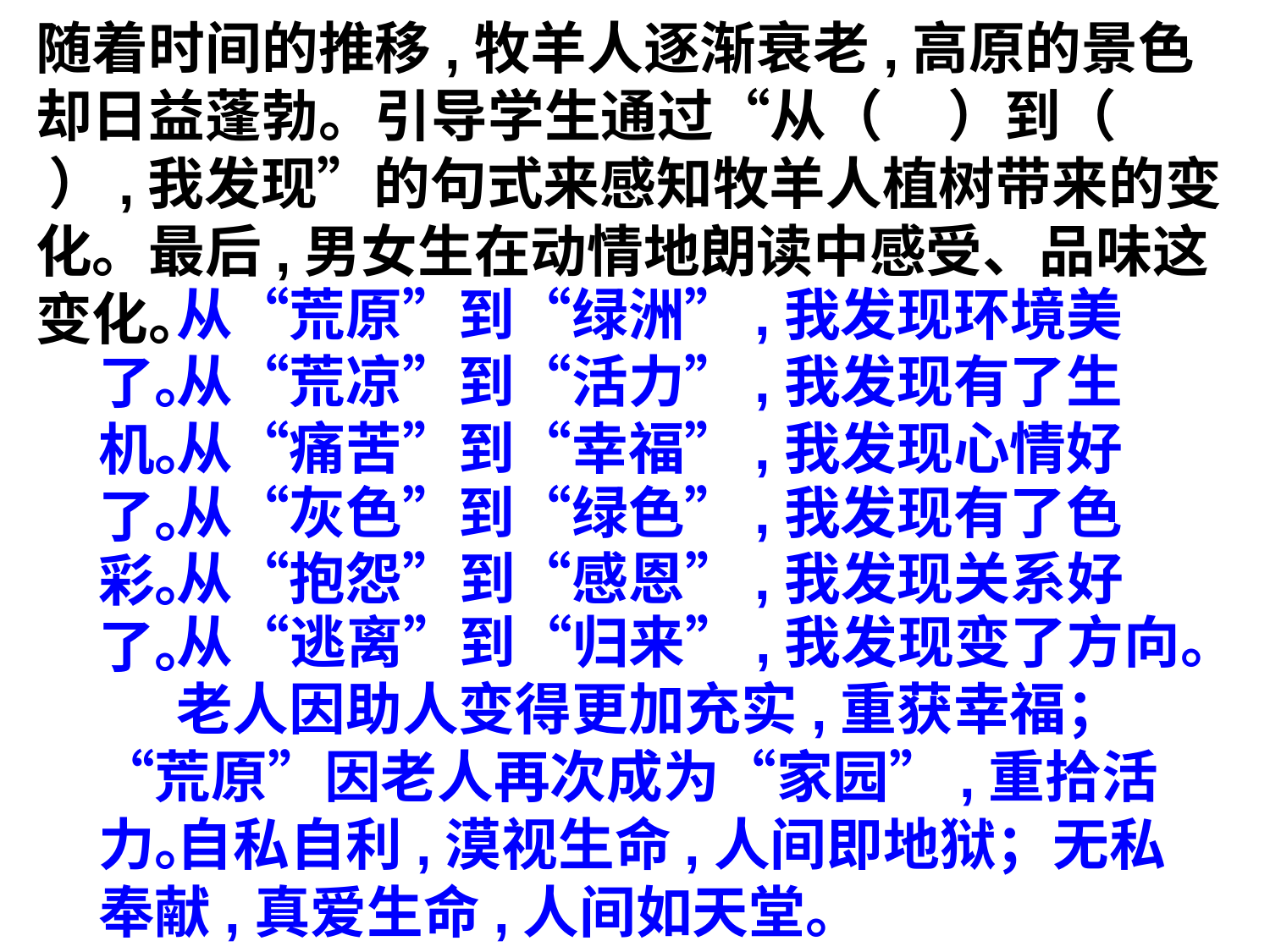

随着时间的推移,牧羊人逐渐衰老,高原的景色却日益蓬勃。引导学生通过“从（     ）到（     ）,我发现”的句式来感知牧羊人植树带来的变化。最后,男女生在动情地朗读中感受、品味这变化。
     从“荒原”到“绿洲”,我发现环境美了。
     从“荒凉”到“活力”,我发现有了生机。
     从“痛苦”到“幸福”,我发现心情好了。
     从“灰色”到“绿色”,我发现有了色彩。
     从“抱怨”到“感恩”,我发现关系好了。
   从“逃离”到“归来”,我发现变了方向。
     老人因助人变得更加充实,重获幸福；“荒原”因老人再次成为“家园”,重拾活力。
     自私自利,漠视生命,人间即地狱；无私奉献,真爱生命,人间如天堂。